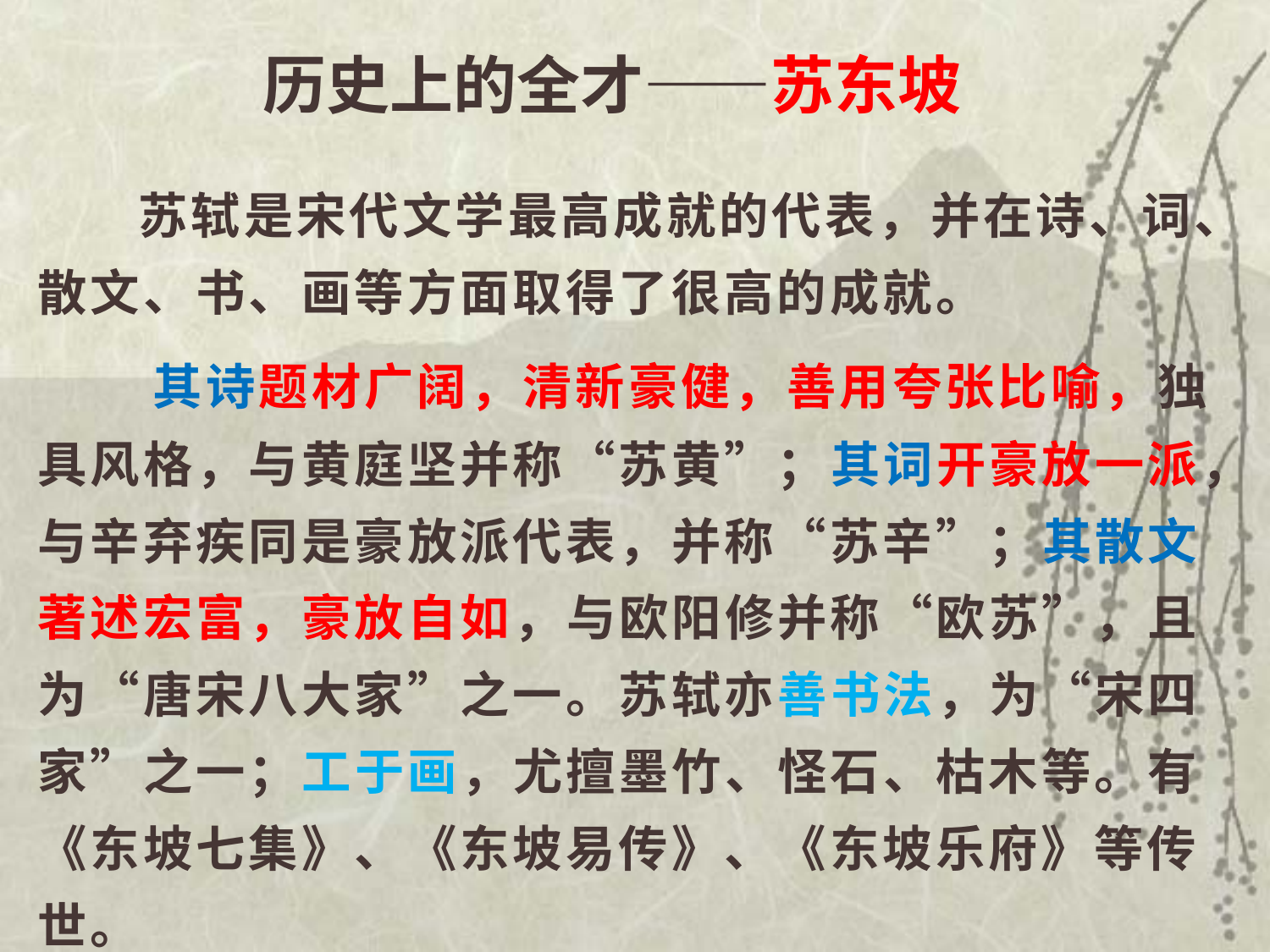

历史上的全才——苏东坡
      苏轼是宋代文学最高成就的代表，并在诗、词、散文、书、画等方面取得了很高的成就。
       其诗题材广阔，清新豪健，善用夸张比喻，独具风格，与黄庭坚并称“苏黄”；其词开豪放一派，与辛弃疾同是豪放派代表，并称“苏辛”；其散文著述宏富，豪放自如，与欧阳修并称“欧苏”，且为“唐宋八大家”之一。苏轼亦善书法，为“宋四家”之一；工于画，尤擅墨竹、怪石、枯木等。有《东坡七集》、《东坡易传》、《东坡乐府》等传世。